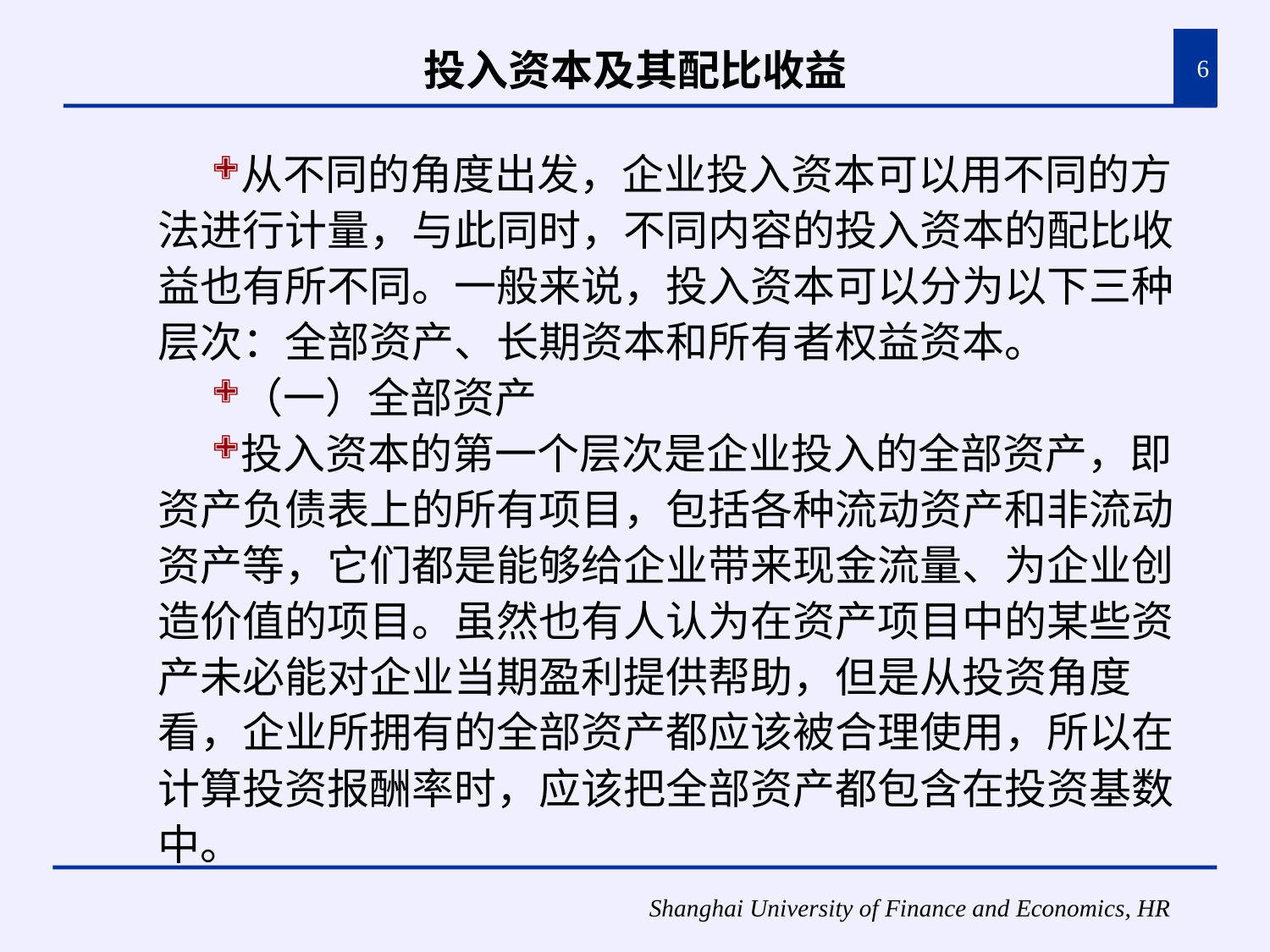

# 投入资本及其配比收益
6
从不同的角度出发，企业投入资本可以用不同的方法进行计量，与此同时，不同内容的投入资本的配比收益也有所不同。一般来说，投入资本可以分为以下三种层次：全部资产、长期资本和所有者权益资本。
（一）全部资产
投入资本的第一个层次是企业投入的全部资产，即资产负债表上的所有项目，包括各种流动资产和非流动资产等，它们都是能够给企业带来现金流量、为企业创造价值的项目。虽然也有人认为在资产项目中的某些资产未必能对企业当期盈利提供帮助，但是从投资角度看，企业所拥有的全部资产都应该被合理使用，所以在计算投资报酬率时，应该把全部资产都包含在投资基数中。